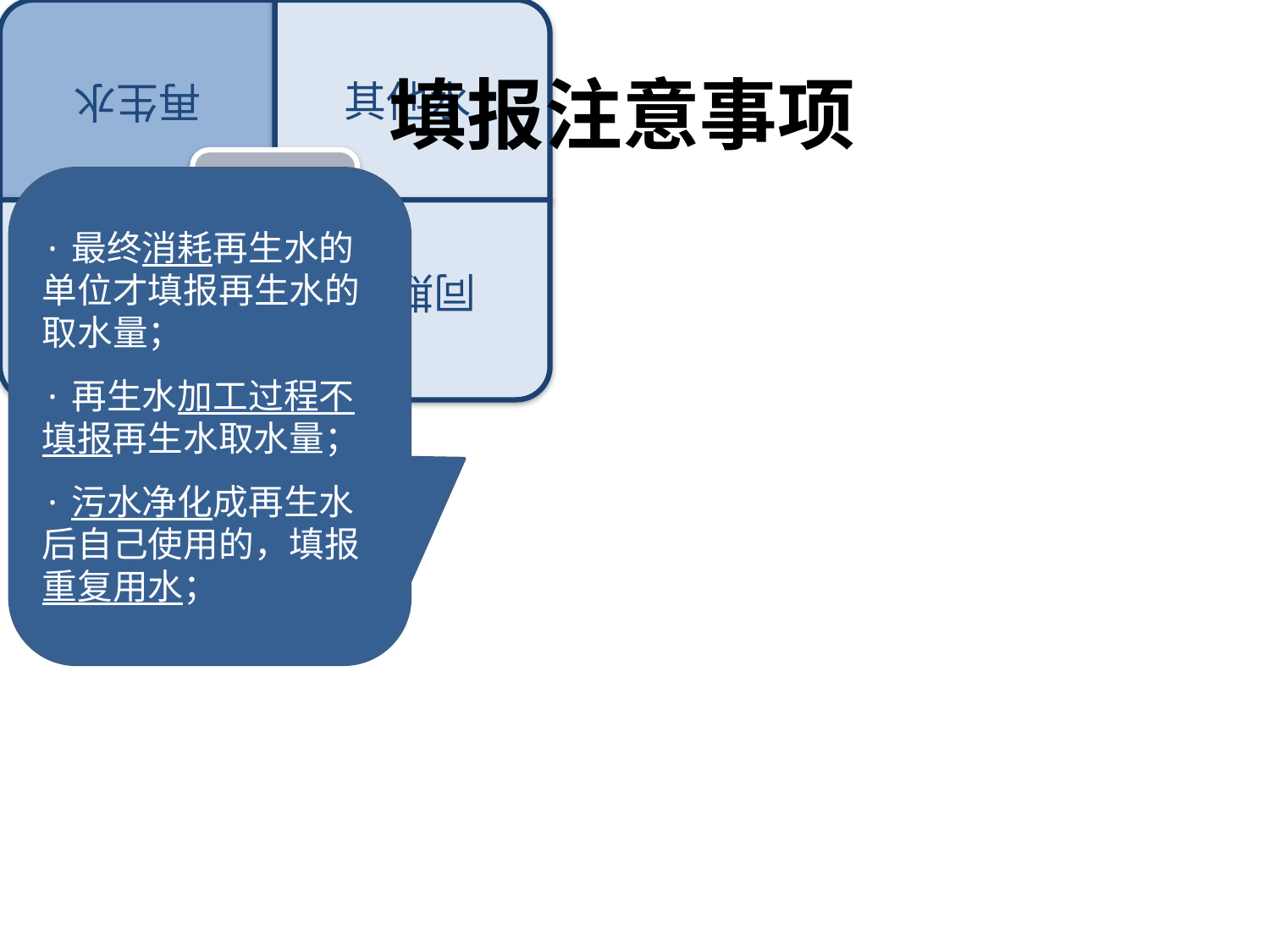

填报注意事项
·最终消耗再生水的单位才填报再生水的取水量；
·再生水加工过程不填报再生水取水量；
·污水净化成再生水后自己使用的，填报重复用水；
再生水
其他水
污水
处理量
同期数
易错